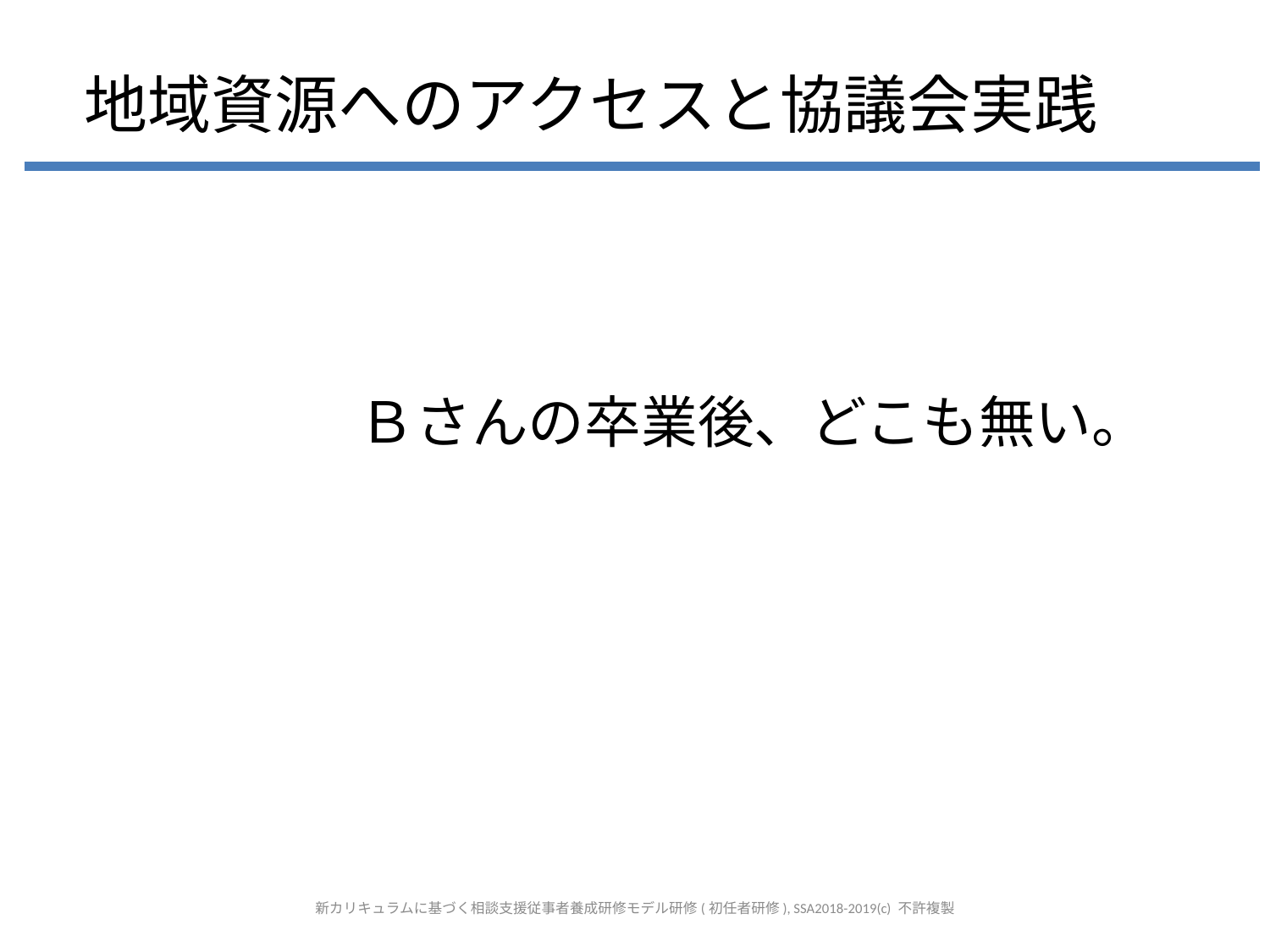

# 地域資源へのアクセスと協議会実践

　　　　　Ｂさんの卒業後、どこも無い。

新カリキュラムに基づく相談支援従事者養成研修モデル研修(初任者研修), SSA2018-2019(c) 不許複製